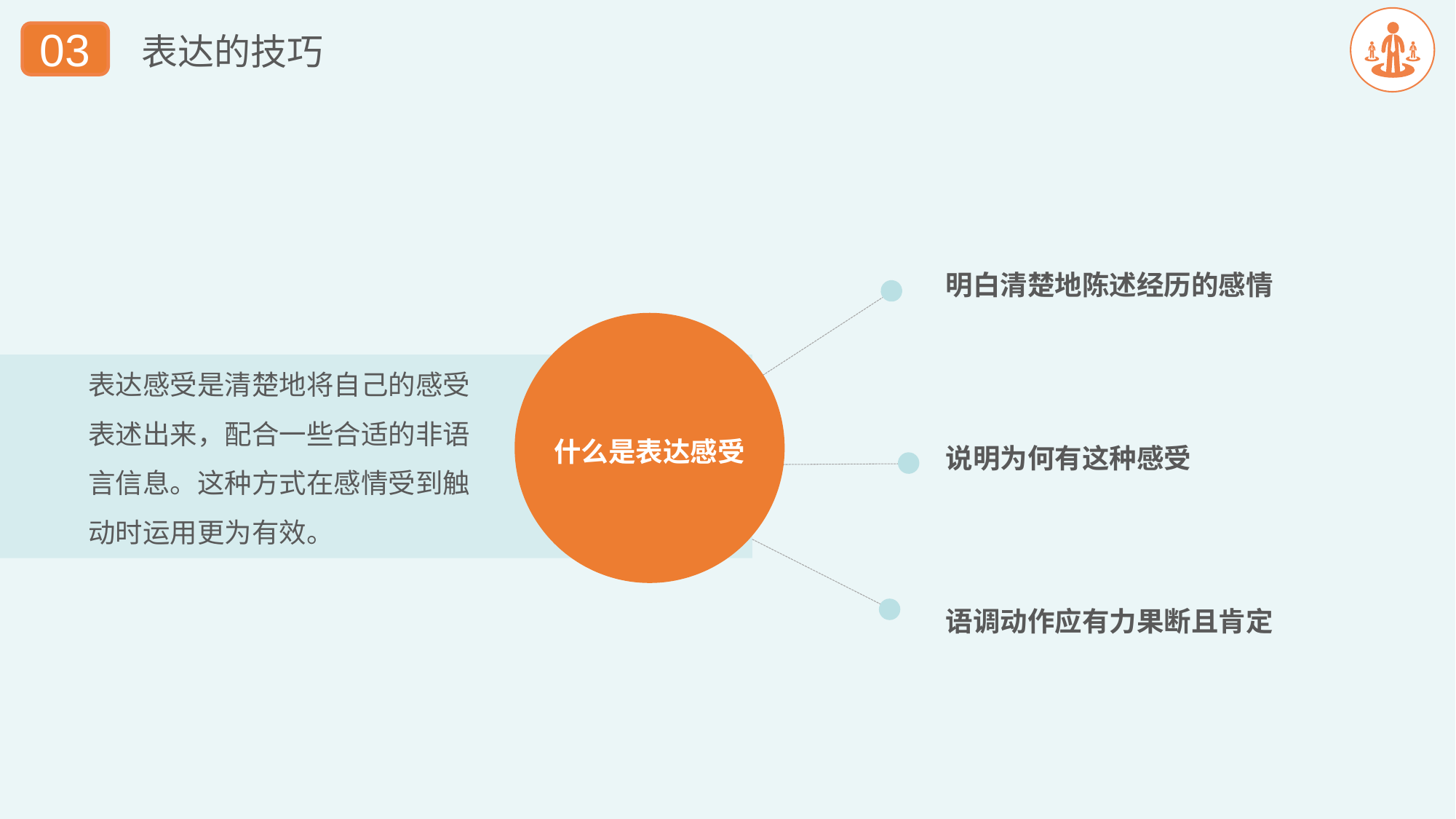

03

表达的技巧

明白清楚地陈述经历的感情

什么是表达感受
表达感受是清楚地将自己的感受表述出来，配合一些合适的非语言信息。这种方式在感情受到触动时运用更为有效。

说明为何有这种感受

语调动作应有力果断且肯定